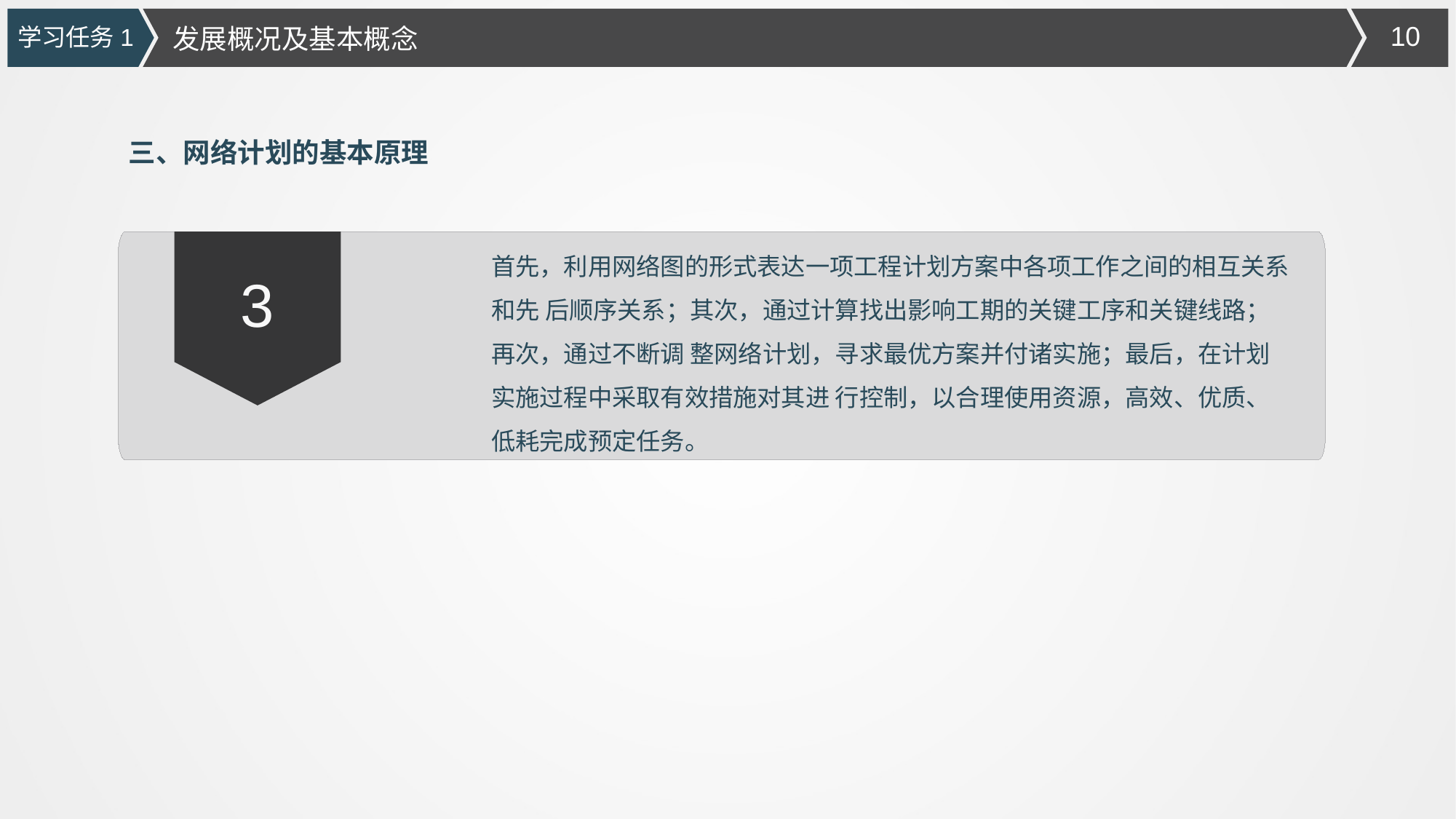

发展概况及基本概念
学习任务1
三、网络计划的基本原理

首先，利用网络图的形式表达一项工程计划方案中各项工作之间的相互关系和先 后顺序关系；其次，通过计算找出影响工期的关键工序和关键线路；再次，通过不断调 整网络计划，寻求最优方案并付诸实施；最后，在计划实施过程中采取有效措施对其进 行控制，以合理使用资源，高效、优质、低耗完成预定任务。
3